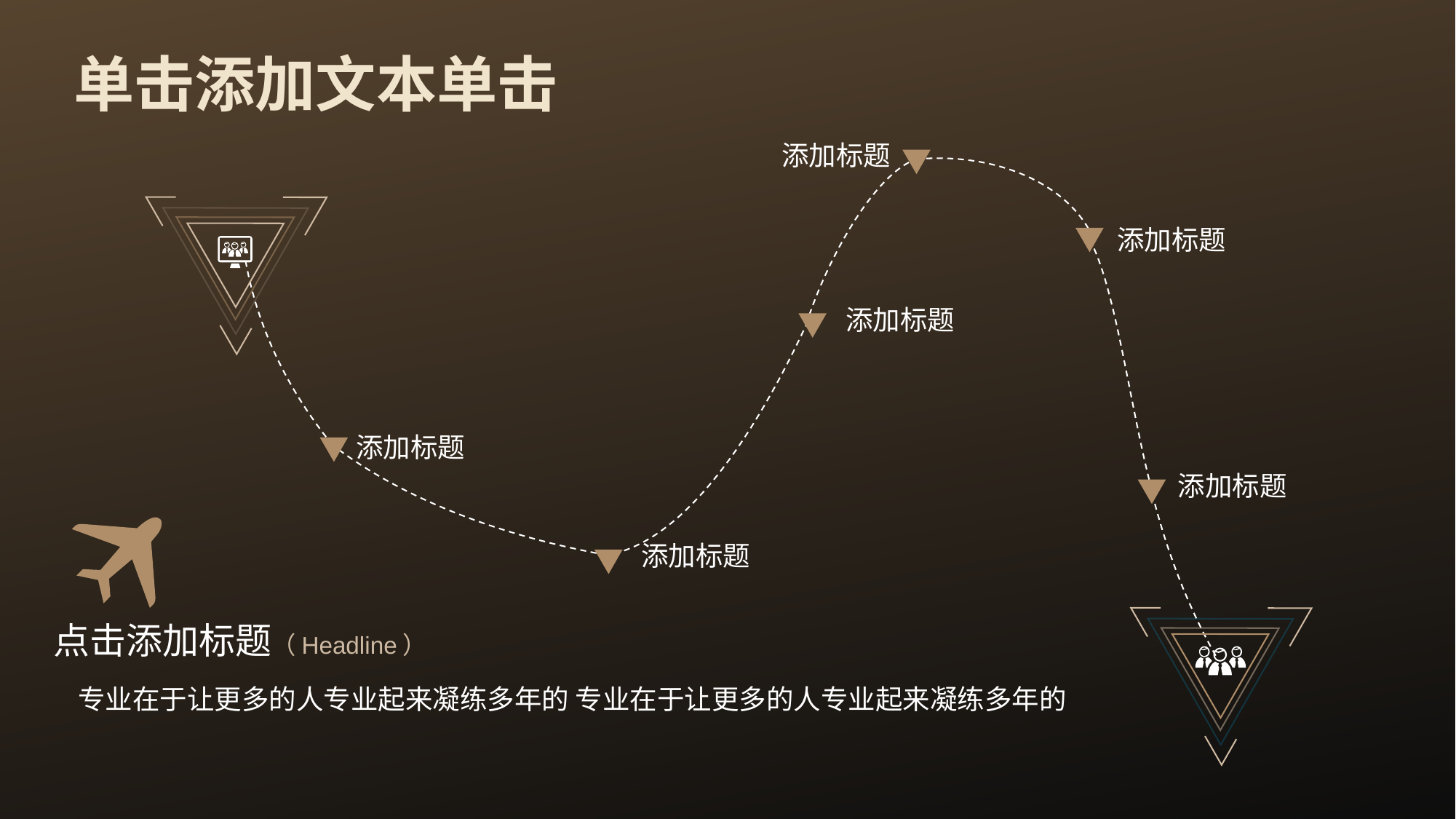

单击添加文本单击
添加标题

添加标题

添加标题

添加标题

添加标题

添加标题

点击添加标题（Headline）

 专业在于让更多的人专业起来凝练多年的 专业在于让更多的人专业起来凝练多年的